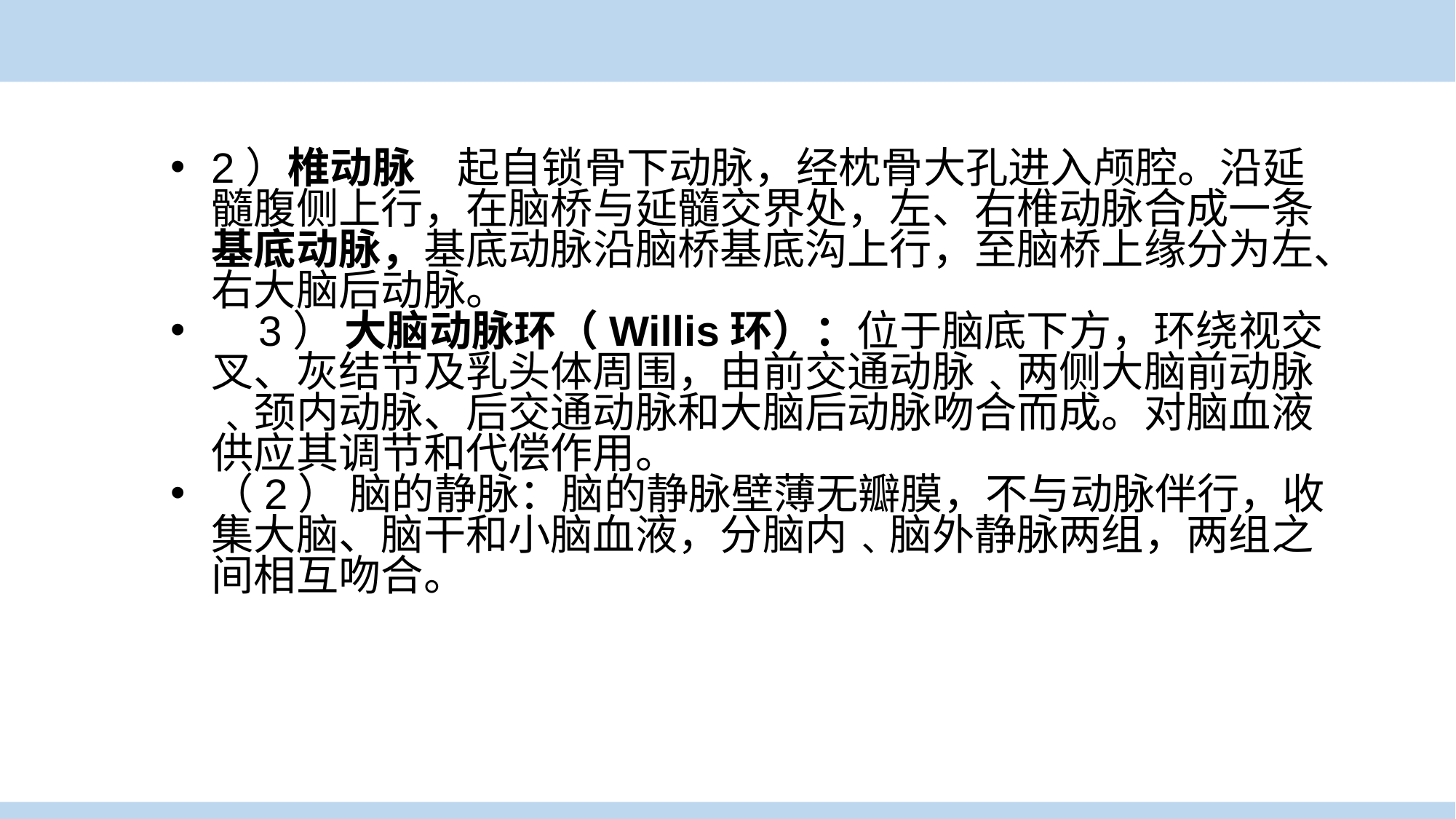

2）椎动脉　起自锁骨下动脉，经枕骨大孔进入颅腔。沿延髓腹侧上行，在脑桥与延髓交界处，左、右椎动脉合成一条基底动脉，基底动脉沿脑桥基底沟上行，至脑桥上缘分为左、右大脑后动脉。
    3） 大脑动脉环（Willis环）：位于脑底下方，环绕视交叉、灰结节及乳头体周围，由前交通动脉﹑两侧大脑前动脉﹑颈内动脉、后交通动脉和大脑后动脉吻合而成。对脑血液供应其调节和代偿作用。
（2） 脑的静脉：脑的静脉壁薄无瓣膜，不与动脉伴行，收集大脑、脑干和小脑血液，分脑内﹑脑外静脉两组，两组之间相互吻合。